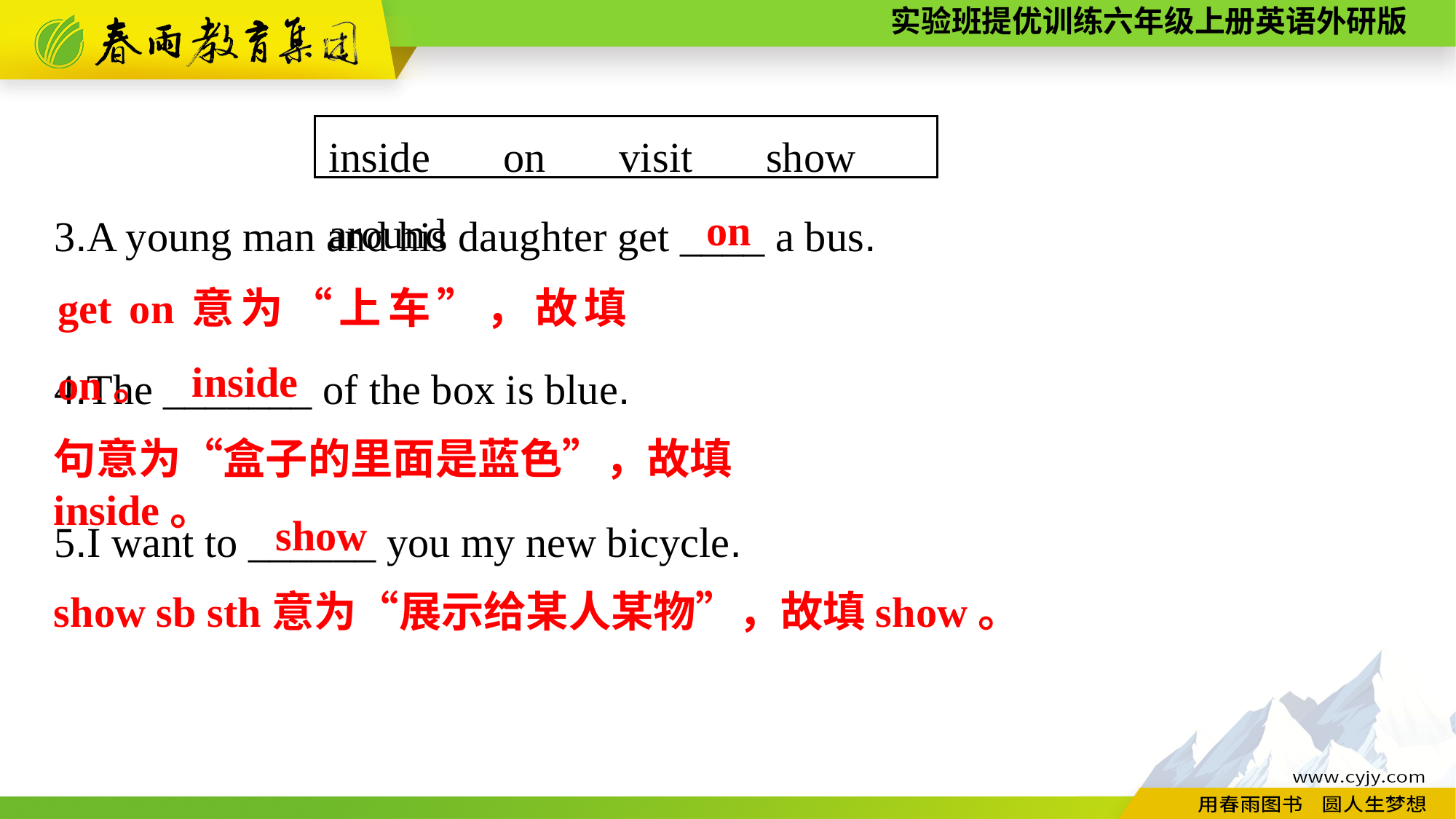

inside　on　visit　show　around

3.A young man and his daughter get ____ a bus.

4.The _______ of the box is blue.

5.I want to ______ you my new bicycle.
on
get on意为“上车”，故填on。
inside
句意为“盒子的里面是蓝色”，故填inside。
show
show sb sth意为“展示给某人某物”，故填show。